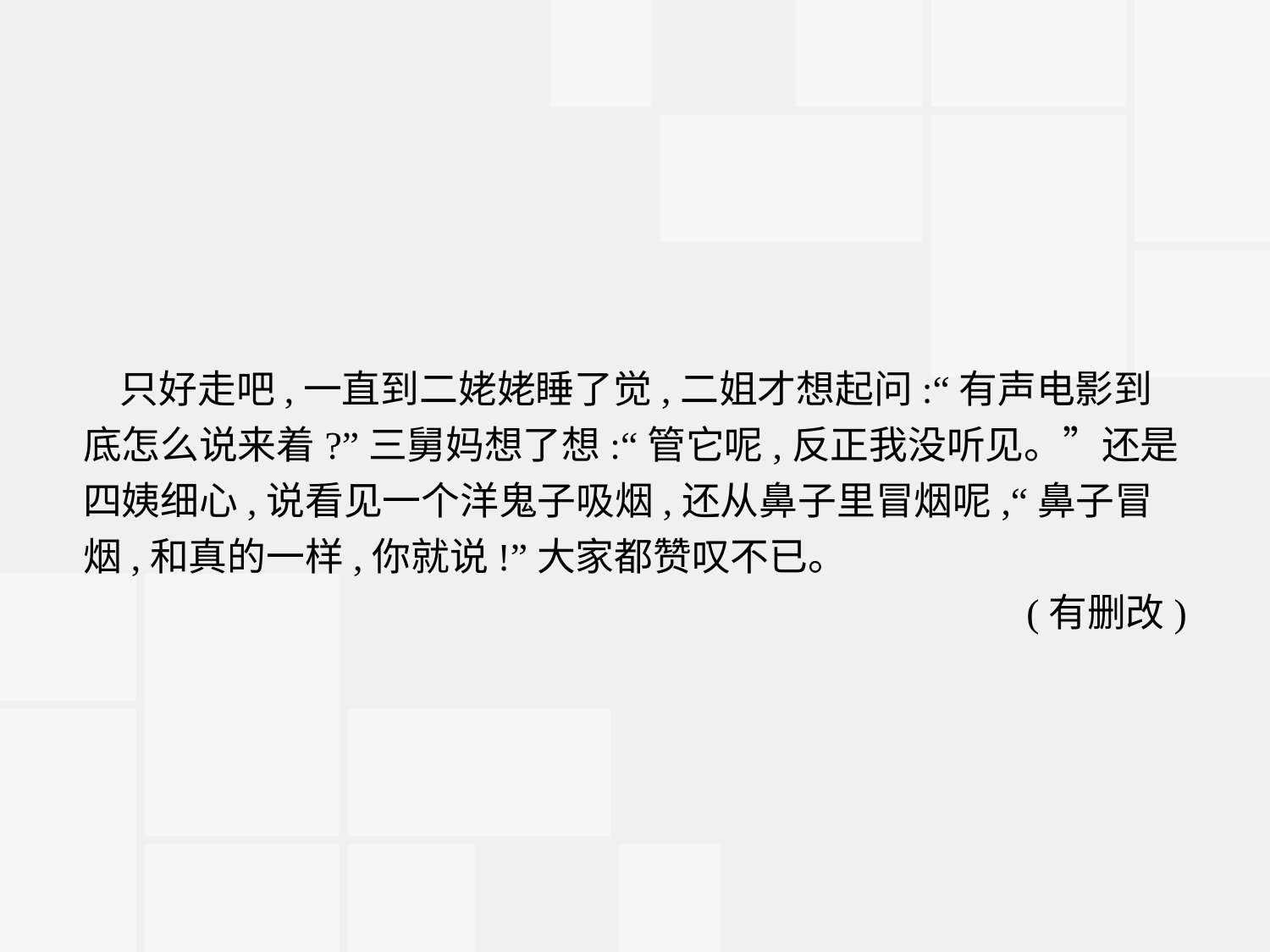

只好走吧,一直到二姥姥睡了觉,二姐才想起问:“有声电影到底怎么说来着?”三舅妈想了想:“管它呢,反正我没听见。”还是四姨细心,说看见一个洋鬼子吸烟,还从鼻子里冒烟呢,“鼻子冒烟,和真的一样,你就说!”大家都赞叹不已。
(有删改)